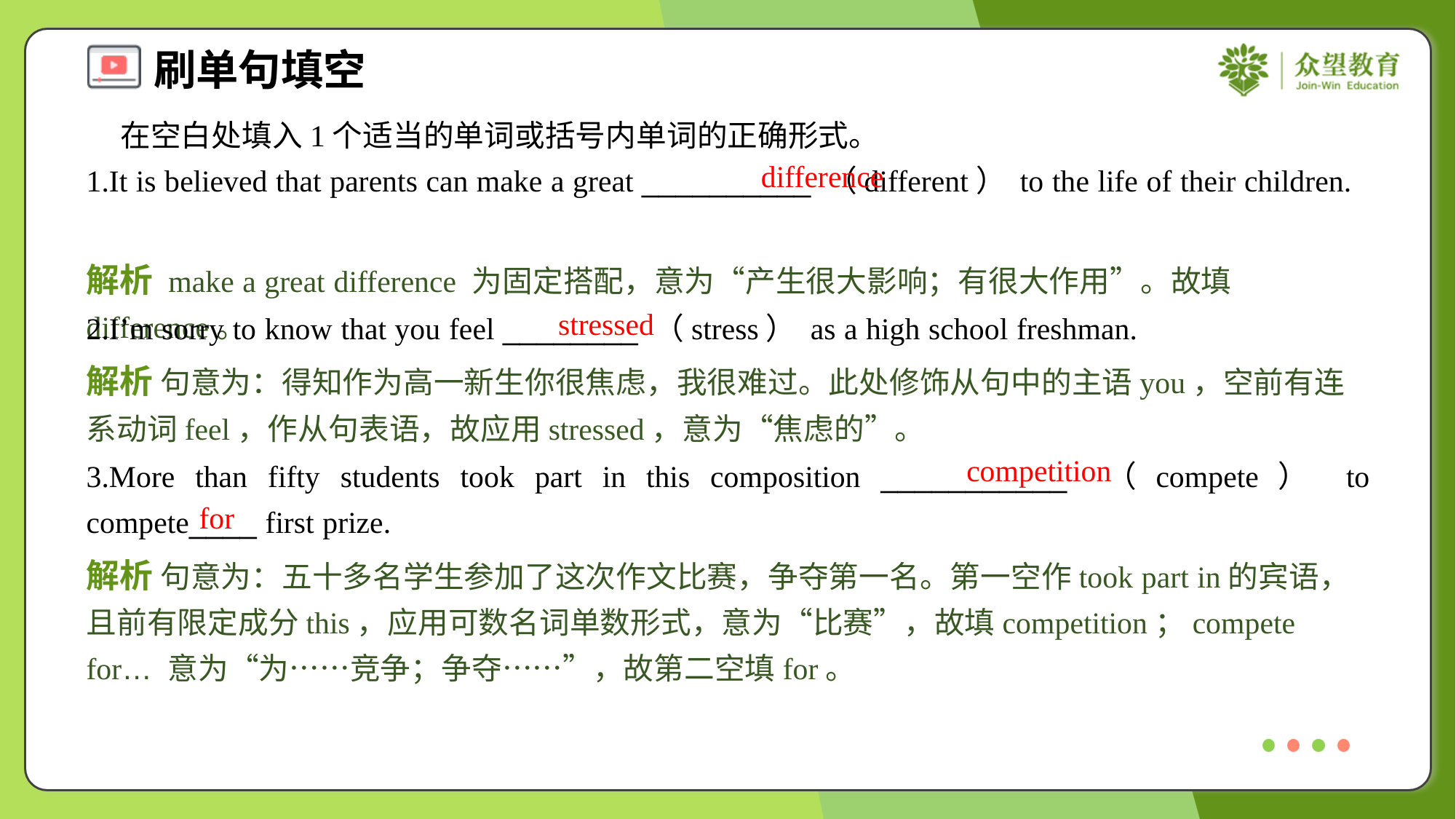

在空白处填入1个适当的单词或括号内单词的正确形式。
1.It is believed that parents can make a great __________ （different） to the life of their children.
difference
解析 make a great difference 为固定搭配，意为“产生很大影响；有很大作用”。故填difference。
stressed
2.I’m sorry to know that you feel ________ （stress） as a high school freshman.
解析 句意为：得知作为高一新生你很焦虑，我很难过。此处修饰从句中的主语you，空前有连系动词feel，作从句表语，故应用stressed，意为“焦虑的”。
competition
3.More than fifty students took part in this composition ___________ （compete） to compete____ first prize.
for
解析 句意为：五十多名学生参加了这次作文比赛，争夺第一名。第一空作took part in的宾语，且前有限定成分this，应用可数名词单数形式，意为“比赛”，故填competition；compete for… 意为“为……竞争；争夺……”，故第二空填for。